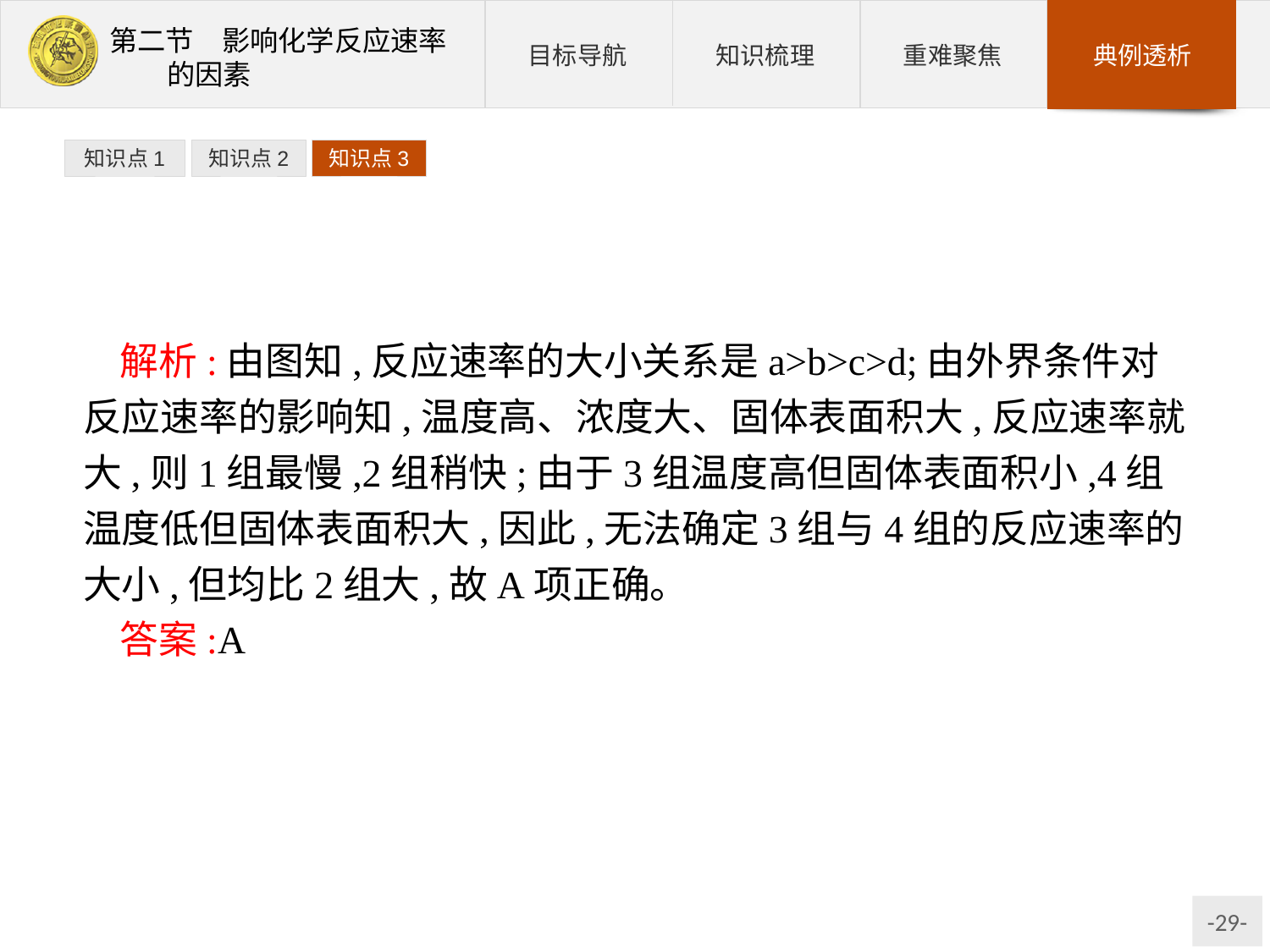

知识点1
知识点2
知识点3
解析:由图知,反应速率的大小关系是a>b>c>d;由外界条件对反应速率的影响知,温度高、浓度大、固体表面积大,反应速率就大,则1组最慢,2组稍快;由于3组温度高但固体表面积小,4组温度低但固体表面积大,因此,无法确定3组与4组的反应速率的大小,但均比2组大,故A项正确。
答案:A